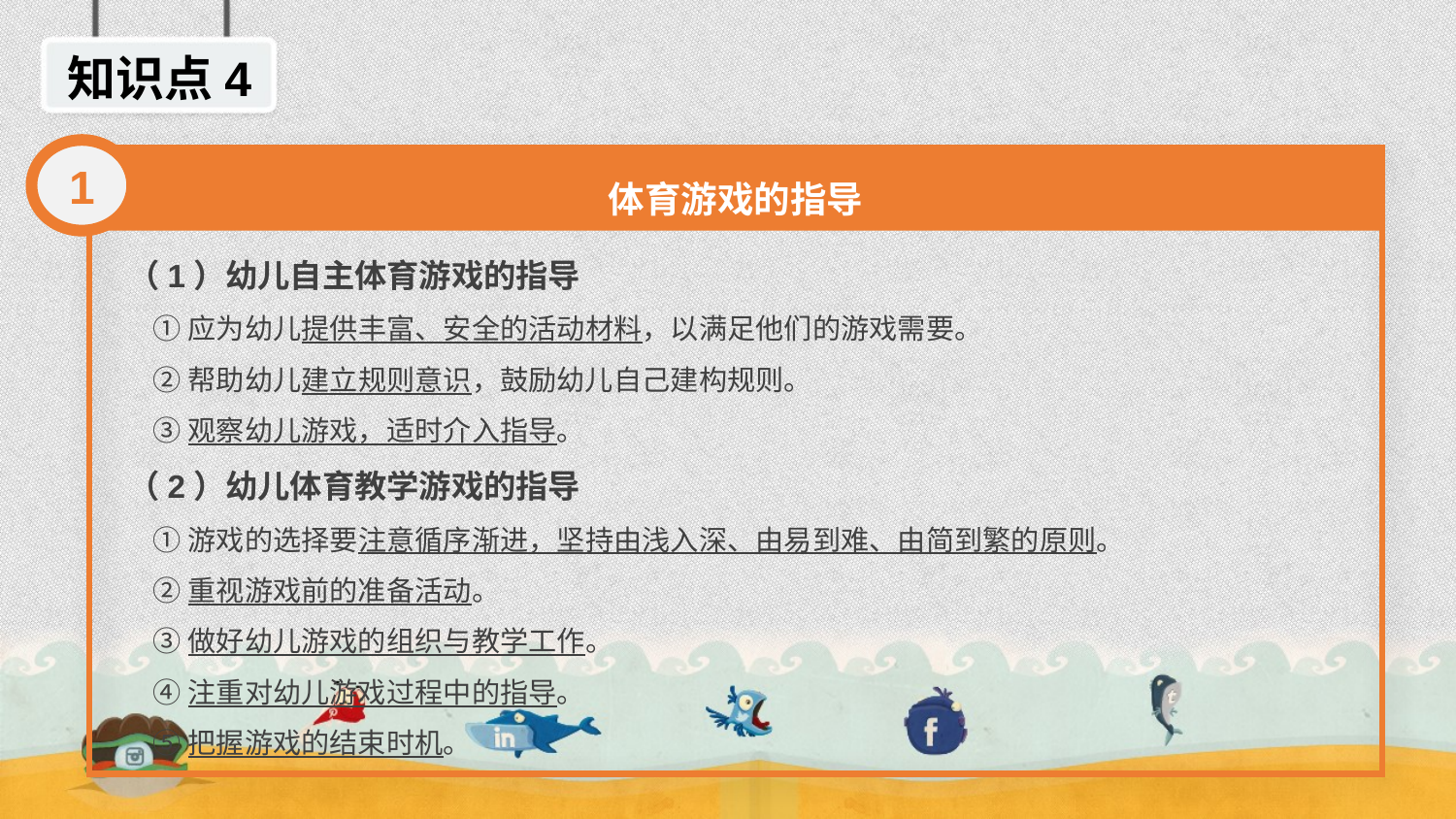

知识点4
1

体育游戏的指导
（1）幼儿自主体育游戏的指导
    ①应为幼儿提供丰富、安全的活动材料，以满足他们的游戏需要。
    ②帮助幼儿建立规则意识，鼓励幼儿自己建构规则。
    ③观察幼儿游戏，适时介入指导。
（2）幼儿体育教学游戏的指导
    ①游戏的选择要注意循序渐进，坚持由浅入深、由易到难、由简到繁的原则。
    ②重视游戏前的准备活动。
    ③做好幼儿游戏的组织与教学工作。
    ④注重对幼儿游戏过程中的指导。
    ⑤把握游戏的结束时机。